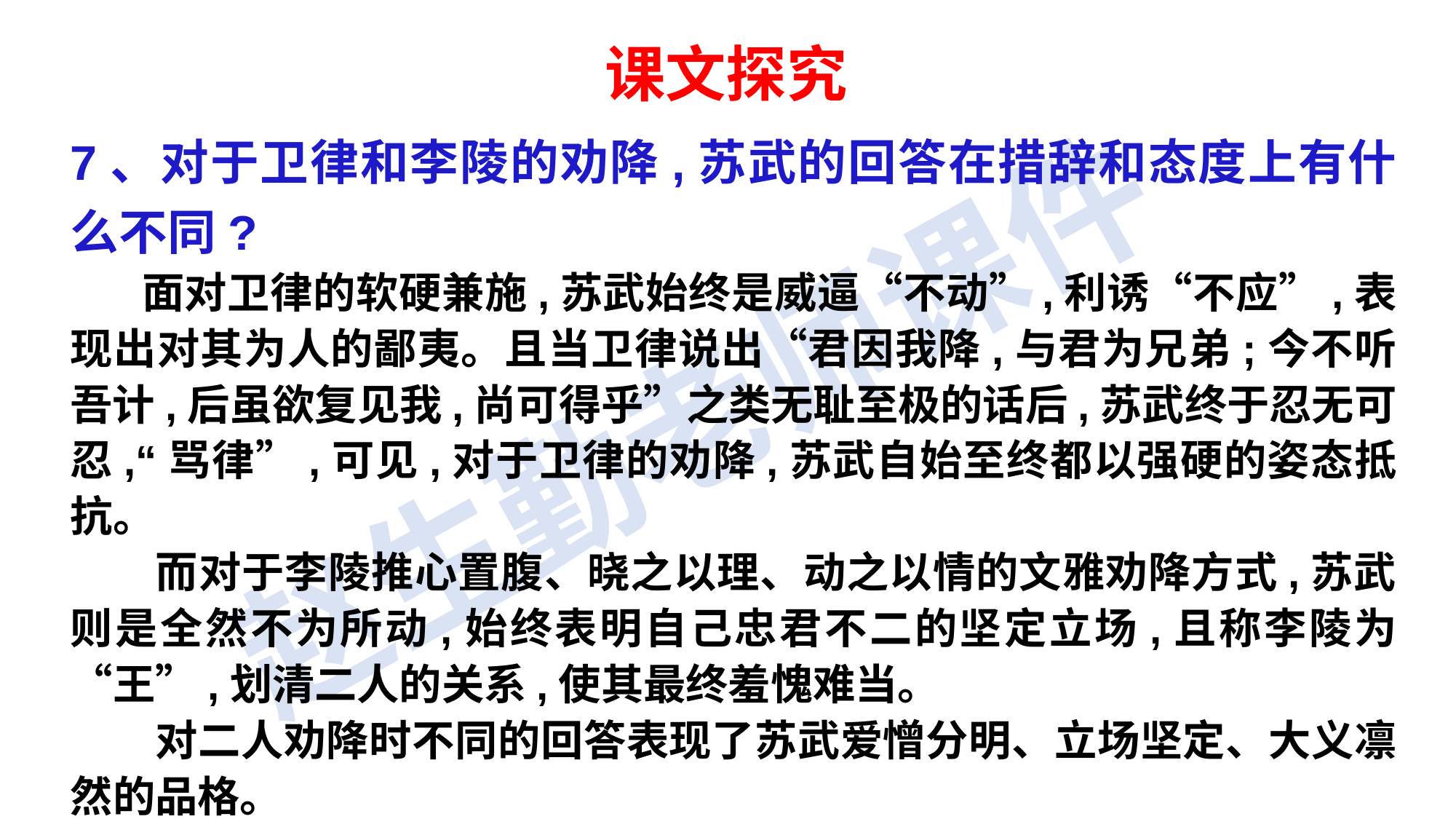

课文探究
7、对于卫律和李陵的劝降,苏武的回答在措辞和态度上有什么不同?
      面对卫律的软硬兼施,苏武始终是威逼“不动”,利诱“不应”,表现出对其为人的鄙夷。且当卫律说出“君因我降,与君为兄弟;今不听吾计,后虽欲复见我,尚可得乎”之类无耻至极的话后,苏武终于忍无可忍,“骂律”,可见,对于卫律的劝降,苏武自始至终都以强硬的姿态抵抗。
而对于李陵推心置腹、晓之以理、动之以情的文雅劝降方式,苏武则是全然不为所动,始终表明自己忠君不二的坚定立场,且称李陵为“王”,划清二人的关系,使其最终羞愧难当。
对二人劝降时不同的回答表现了苏武爱憎分明、立场坚定、大义凛然的品格。